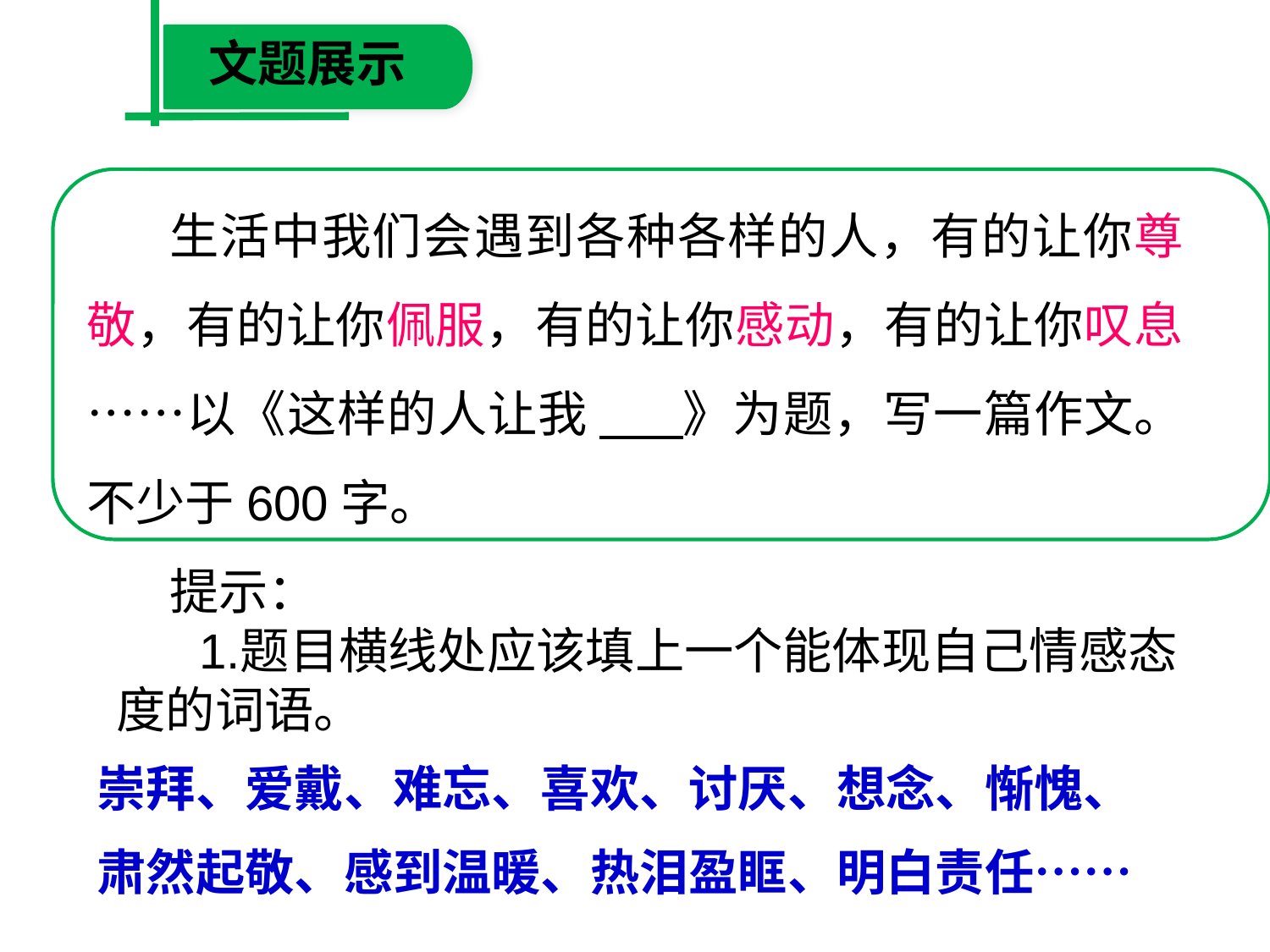

文题展示

生活中我们会遇到各种各样的人，有的让你尊敬，有的让你佩服，有的让你感动，有的让你叹息……以《这样的人让我        》为题，写一篇作文。不少于600字。
提示：
题目横线处应该填上一个能体现自己情感态度的词语。

崇拜、爱戴、难忘、喜欢、讨厌、想念、惭愧、
肃然起敬、感到温暖、热泪盈眶、明白责任……